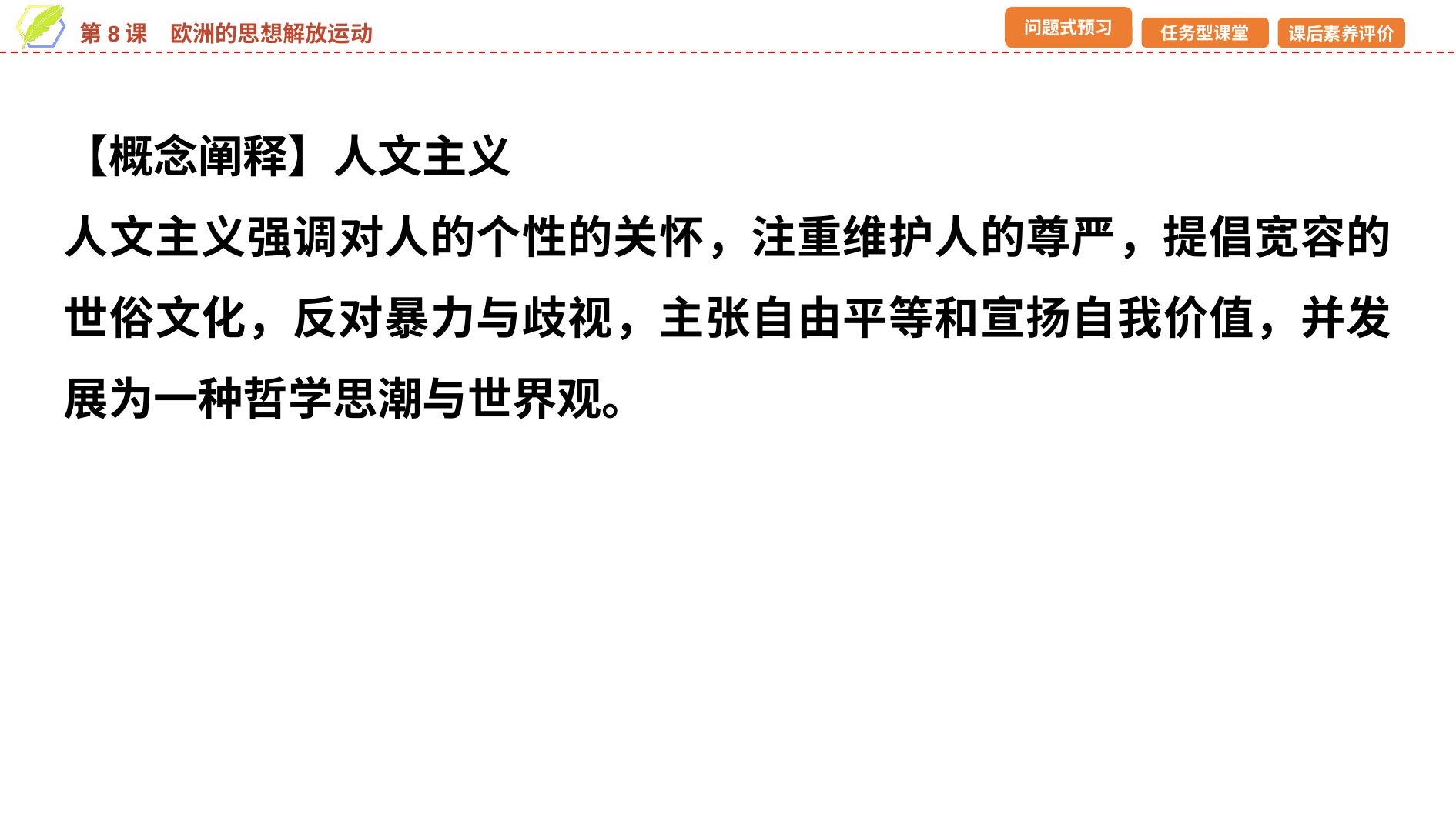

【概念阐释】人文主义
人文主义强调对人的个性的关怀，注重维护人的尊严，提倡宽容的世俗文化，反对暴力与歧视，主张自由平等和宣扬自我价值，并发展为一种哲学思潮与世界观。